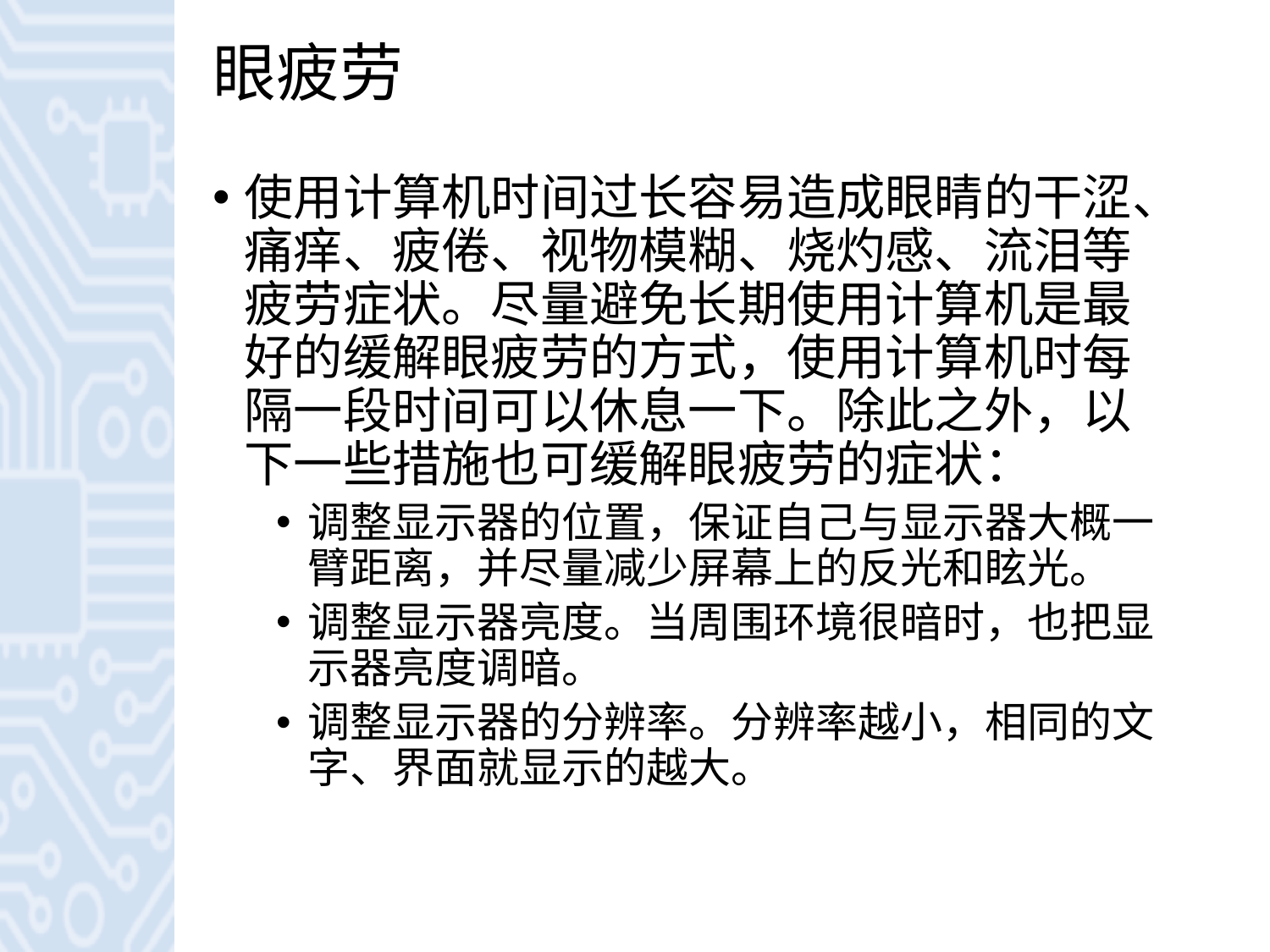

# 眼疲劳
使用计算机时间过长容易造成眼睛的干涩、痛痒、疲倦、视物模糊、烧灼感、流泪等疲劳症状。尽量避免长期使用计算机是最好的缓解眼疲劳的方式，使用计算机时每隔一段时间可以休息一下。除此之外，以下一些措施也可缓解眼疲劳的症状：
调整显示器的位置，保证自己与显示器大概一臂距离，并尽量减少屏幕上的反光和眩光。
调整显示器亮度。当周围环境很暗时，也把显示器亮度调暗。
调整显示器的分辨率。分辨率越小，相同的文字、界面就显示的越大。